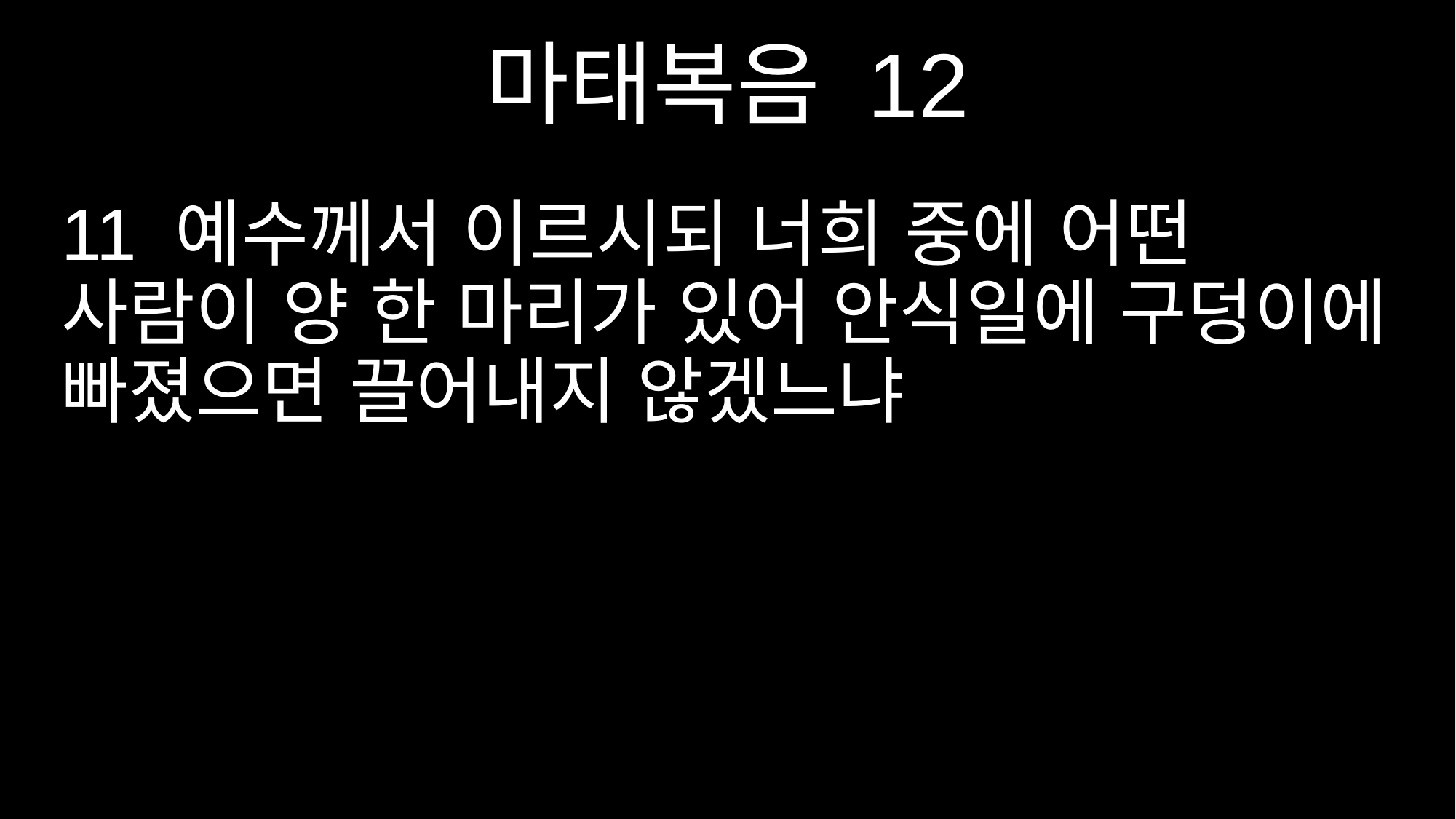

마태복음 12
11 예수께서 이르시되 너희 중에 어떤 사람이 양 한 마리가 있어 안식일에 구덩이에 빠졌으면 끌어내지 않겠느냐